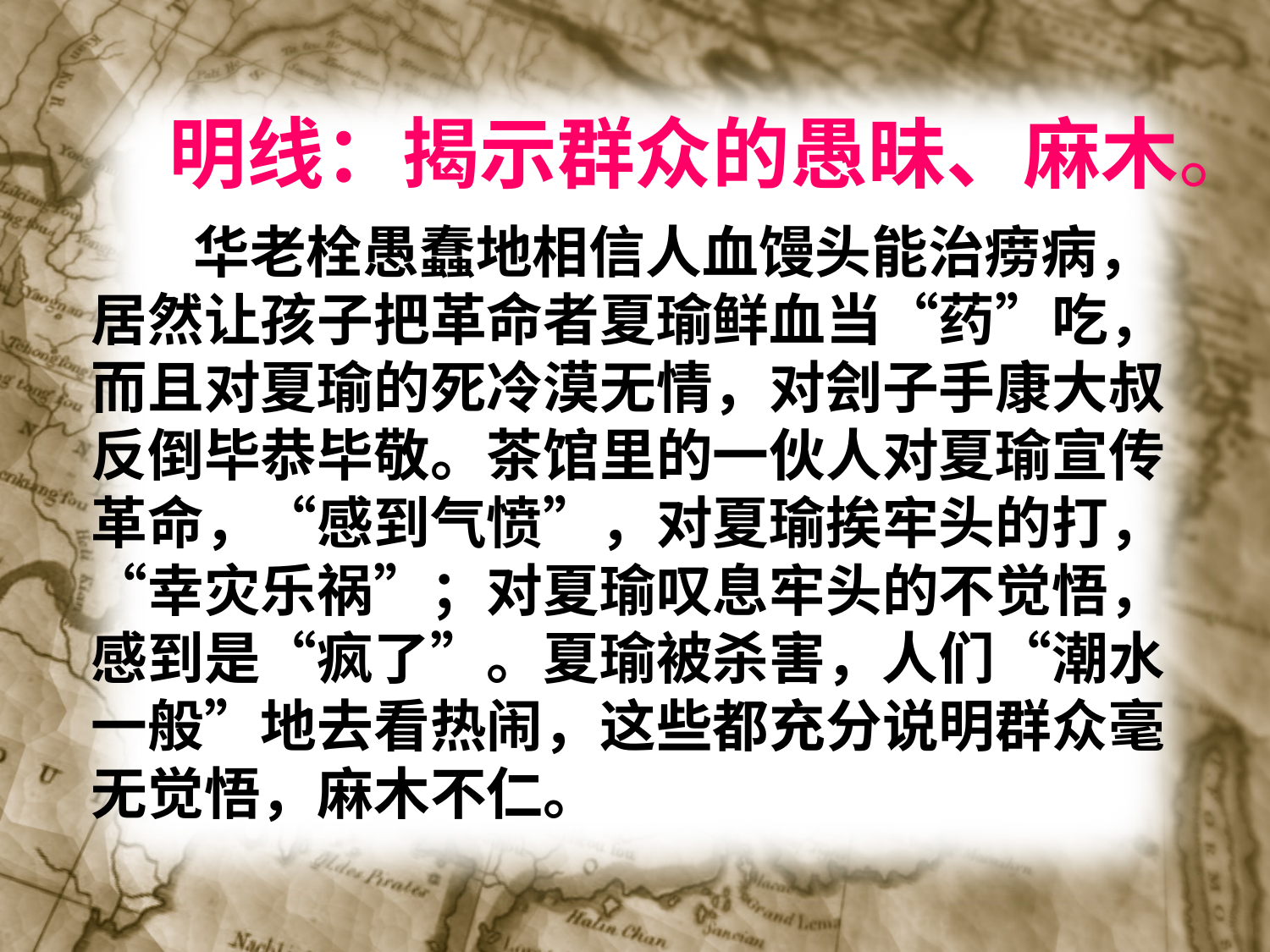

明线：揭示群众的愚昧、麻木。
       华老栓愚蠢地相信人血馒头能治痨病，居然让孩子把革命者夏瑜鲜血当“药”吃，而且对夏瑜的死冷漠无情，对刽子手康大叔反倒毕恭毕敬。茶馆里的一伙人对夏瑜宣传革命，“感到气愤”，对夏瑜挨牢头的打，“幸灾乐祸”；对夏瑜叹息牢头的不觉悟，感到是“疯了”。夏瑜被杀害，人们“潮水一般”地去看热闹，这些都充分说明群众毫无觉悟，麻木不仁。